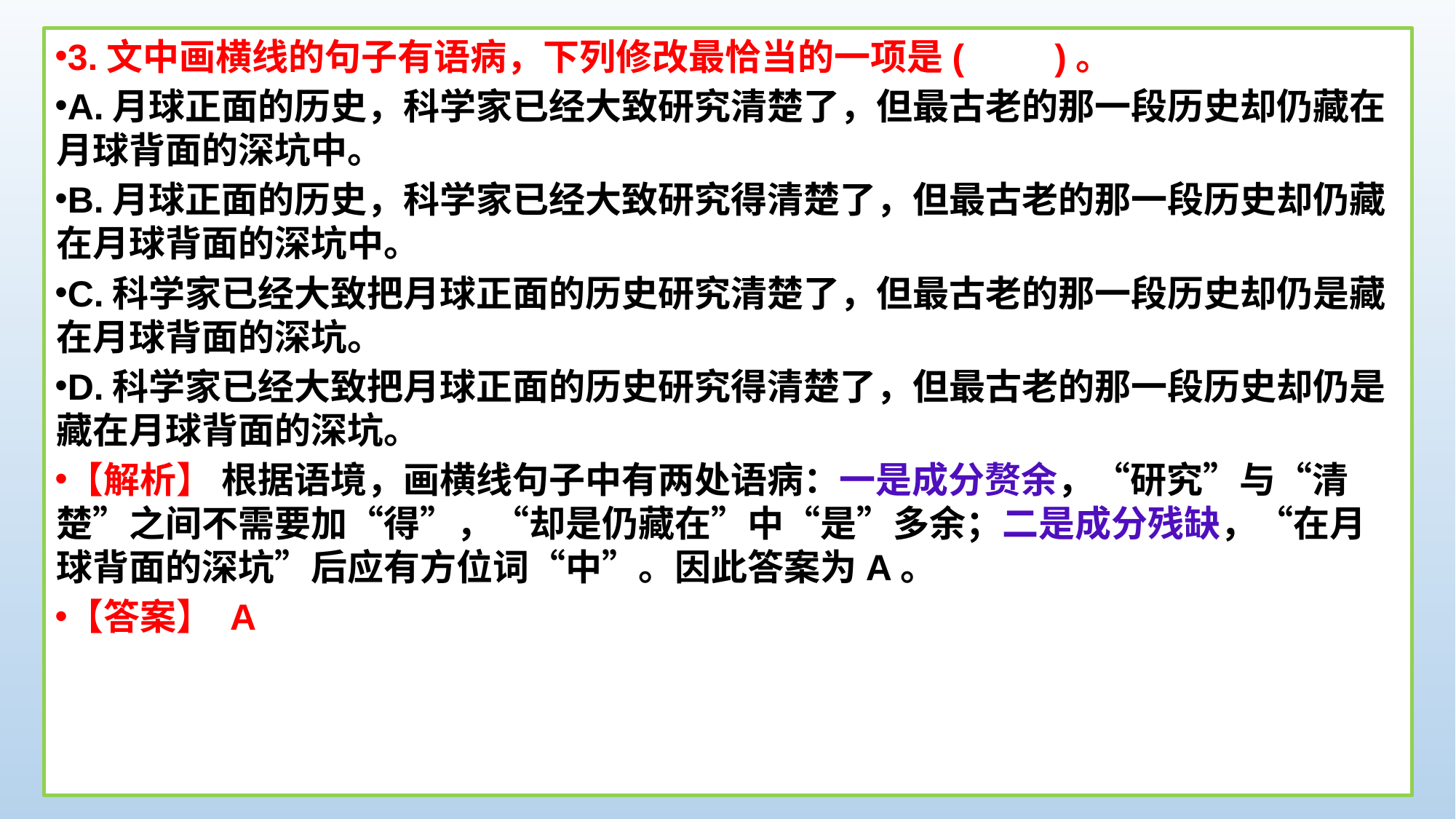

3.文中画横线的句子有语病，下列修改最恰当的一项是(　　)。
A.月球正面的历史，科学家已经大致研究清楚了，但最古老的那一段历史却仍藏在月球背面的深坑中。
B.月球正面的历史，科学家已经大致研究得清楚了，但最古老的那一段历史却仍藏在月球背面的深坑中。
C.科学家已经大致把月球正面的历史研究清楚了，但最古老的那一段历史却仍是藏在月球背面的深坑。
D.科学家已经大致把月球正面的历史研究得清楚了，但最古老的那一段历史却仍是藏在月球背面的深坑。
【解析】 根据语境，画横线句子中有两处语病：一是成分赘余，“研究”与“清楚”之间不需要加“得”，“却是仍藏在”中“是”多余；二是成分残缺，“在月球背面的深坑”后应有方位词“中”。因此答案为A。
【答案】 A